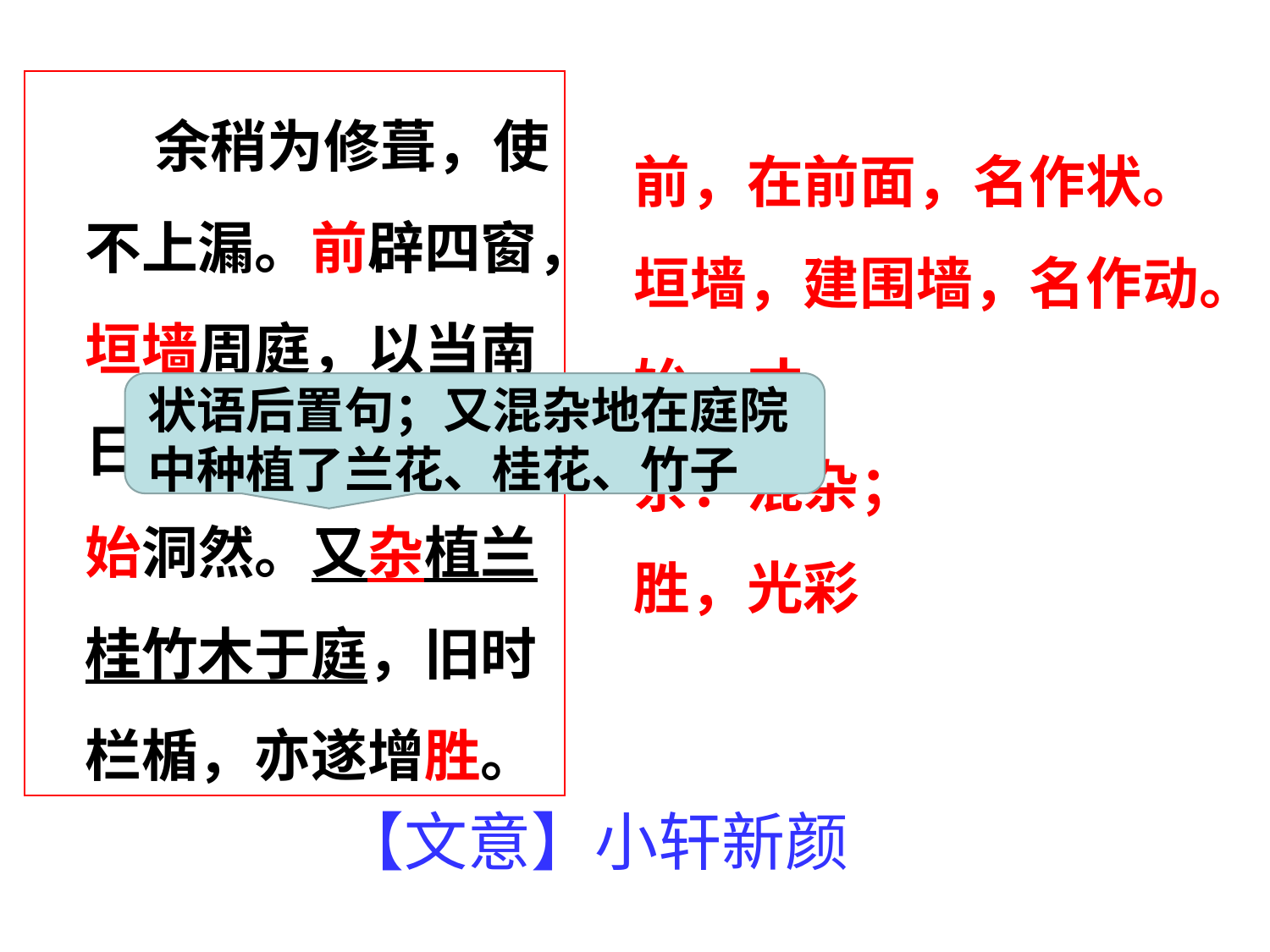

余稍为修葺，使不上漏。前辟四窗，垣墙周庭，以当南日，日影反照，室始洞然。又杂植兰桂竹木于庭，旧时栏楯，亦遂增胜。

 前，在前面，名作状。
 垣墙，建围墙，名作动。
 始，才。
 杂：混杂；
 胜，光彩

状语后置句；又混杂地在庭院中种植了兰花、桂花、竹子
【文意】小轩新颜